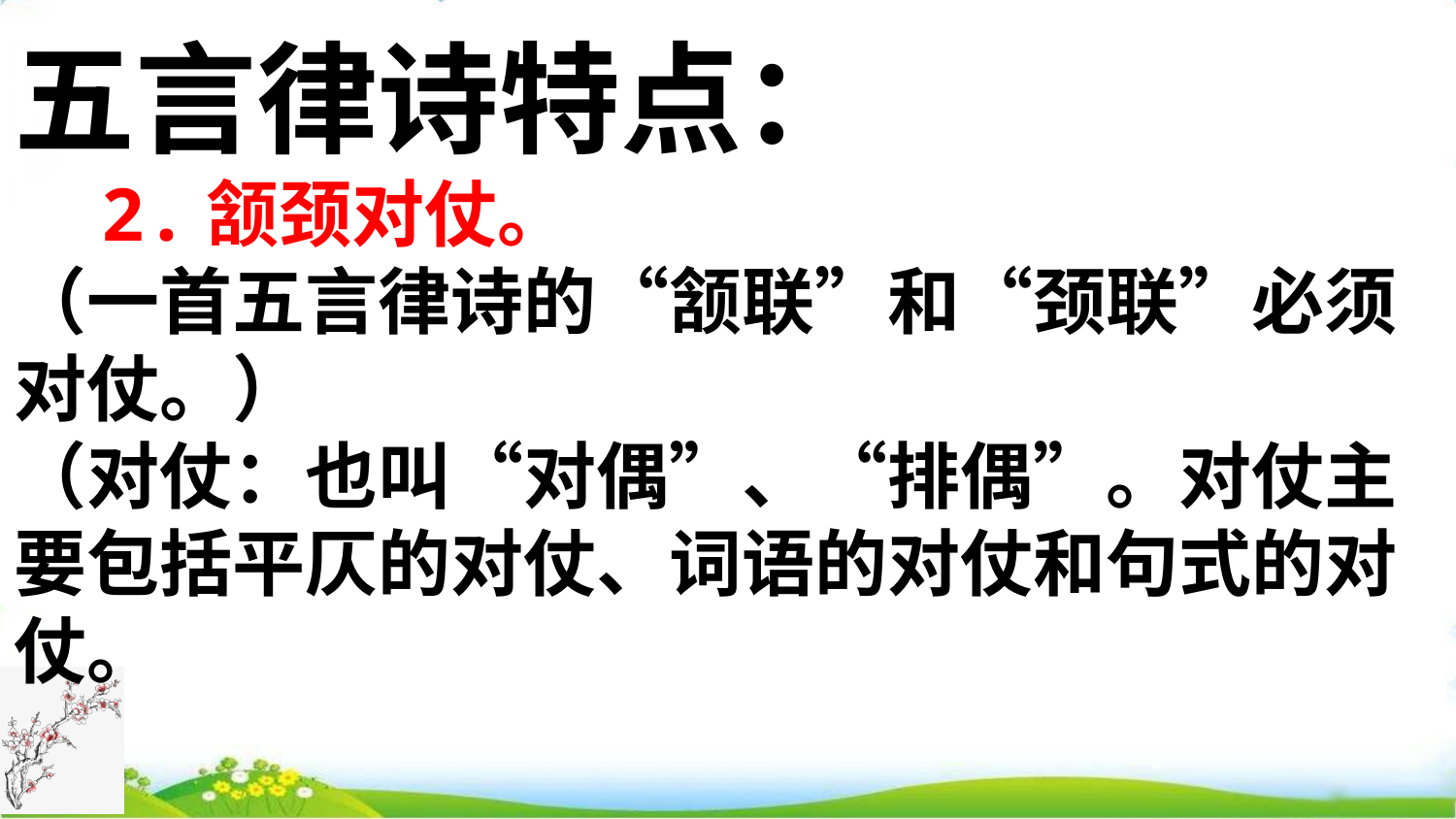

五言律诗特点：
  2.颔颈对仗。
（一首五言律诗的“颔联”和“颈联”必须对仗。）
（对仗：也叫“对偶”、“排偶”。对仗主要包括平仄的对仗、词语的对仗和句式的对仗。